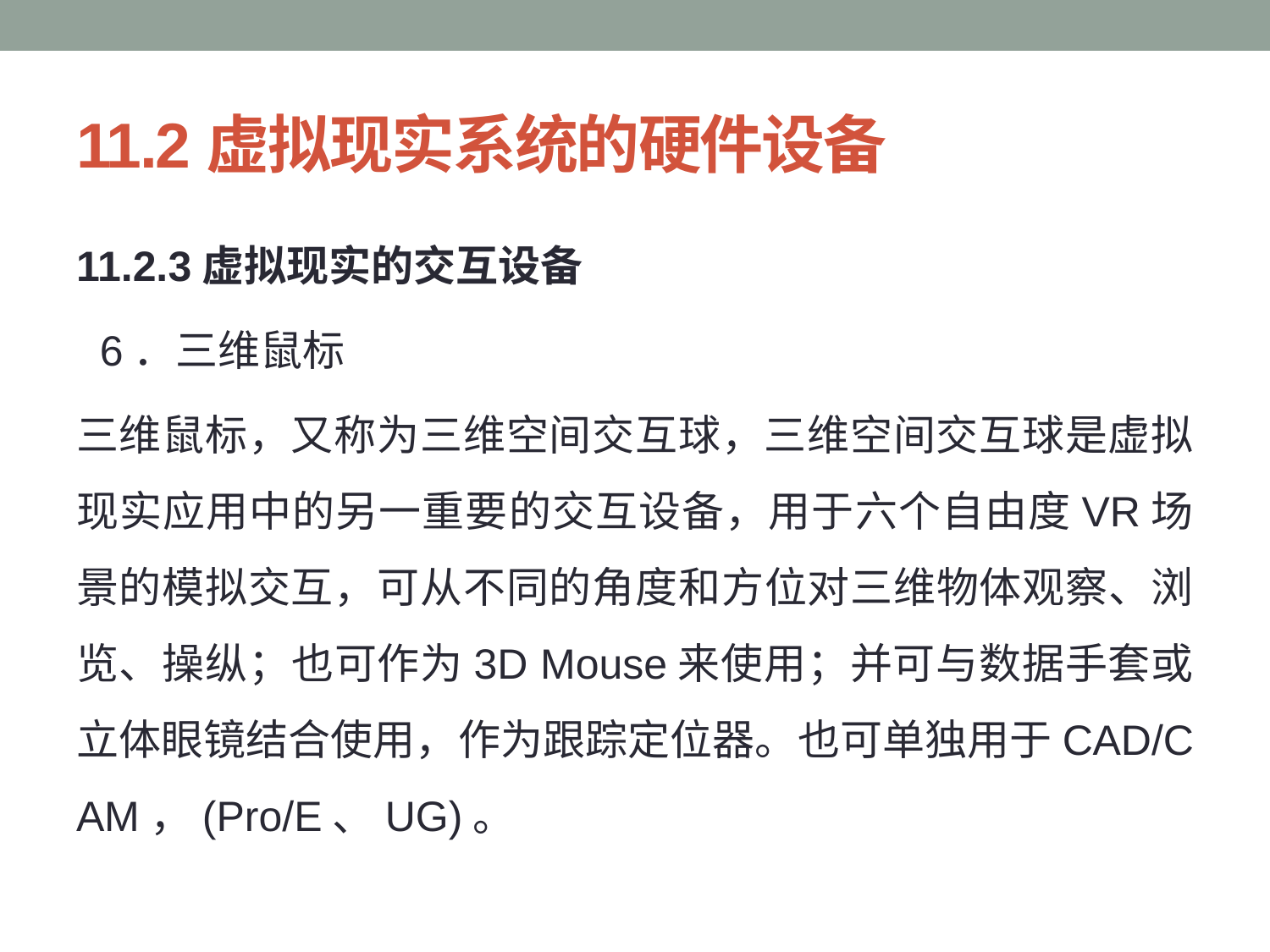

# 11.2虚拟现实系统的硬件设备
11.2.3虚拟现实的交互设备
  6．三维鼠标
三维鼠标，又称为三维空间交互球，三维空间交互球是虚拟现实应用中的另一重要的交互设备，用于六个自由度VR场景的模拟交互，可从不同的角度和方位对三维物体观察、浏览、操纵；也可作为3D Mouse来使用；并可与数据手套或立体眼镜结合使用，作为跟踪定位器。也可单独用于CAD/CAM，(Pro/E、UG)。